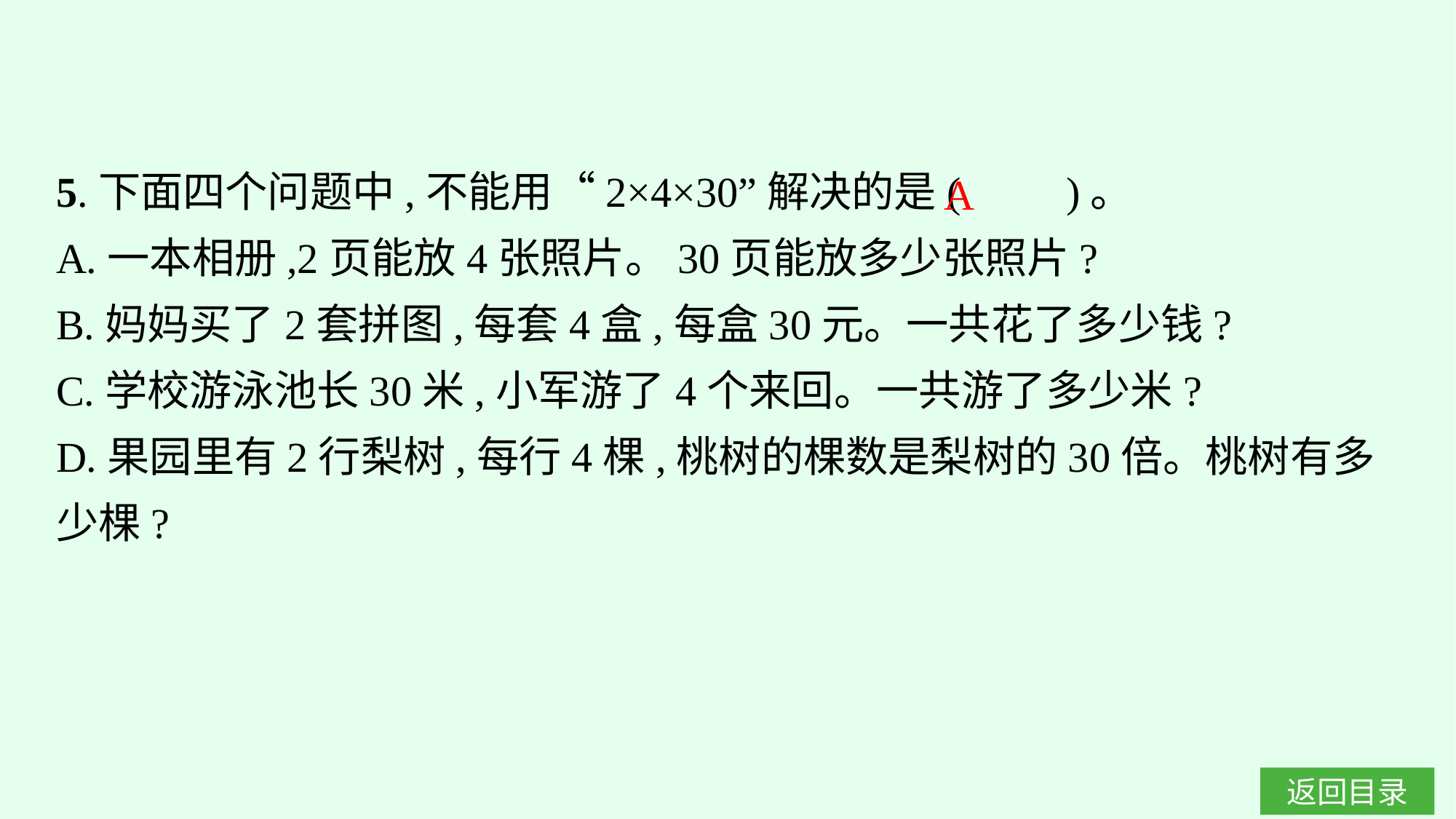

5.下面四个问题中,不能用“2×4×30”解决的是(　　)。
A.一本相册,2页能放4张照片。30页能放多少张照片?
B.妈妈买了2套拼图,每套4盒,每盒30元。一共花了多少钱?
C.学校游泳池长30米,小军游了4个来回。一共游了多少米?
D.果园里有2行梨树,每行4棵,桃树的棵数是梨树的30倍。桃树有多少棵?
A